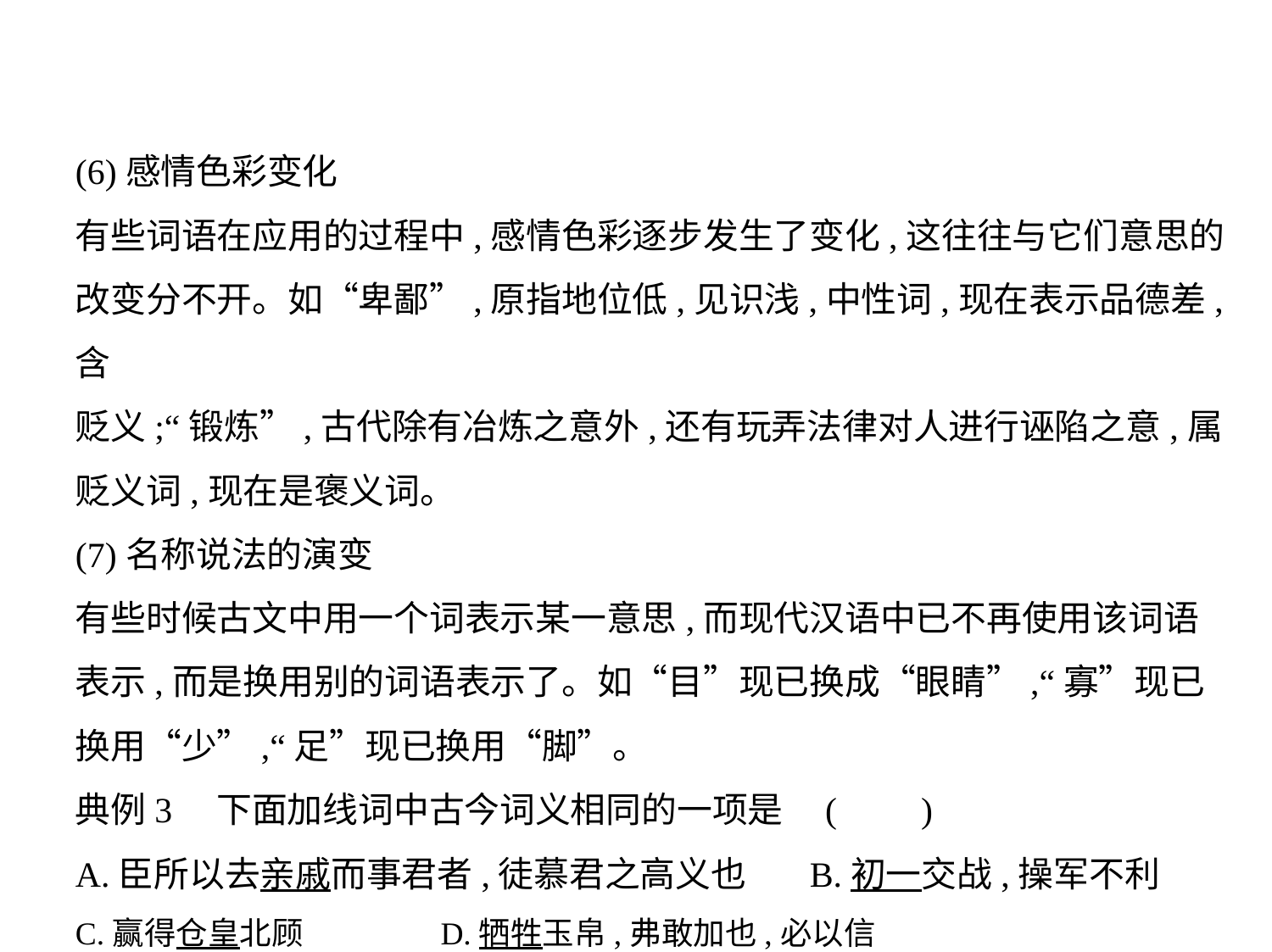

(6)感情色彩变化
有些词语在应用的过程中,感情色彩逐步发生了变化,这往往与它们意思的
改变分不开。如“卑鄙”,原指地位低,见识浅,中性词,现在表示品德差,含
贬义;“锻炼”,古代除有冶炼之意外,还有玩弄法律对人进行诬陷之意,属
贬义词,现在是褒义词。
(7)名称说法的演变
有些时候古文中用一个词表示某一意思,而现代汉语中已不再使用该词语
表示,而是换用别的词语表示了。如“目”现已换成“眼睛”,“寡”现已
换用“少”,“足”现已换用“脚”。
典例3　下面加线词中古今词义相同的一项是 (　    )
A.臣所以去亲戚而事君者,徒慕君之高义也       B.初一交战,操军不利
C.赢得仓皇北顾                  D.牺牲玉帛,弗敢加也,必以信